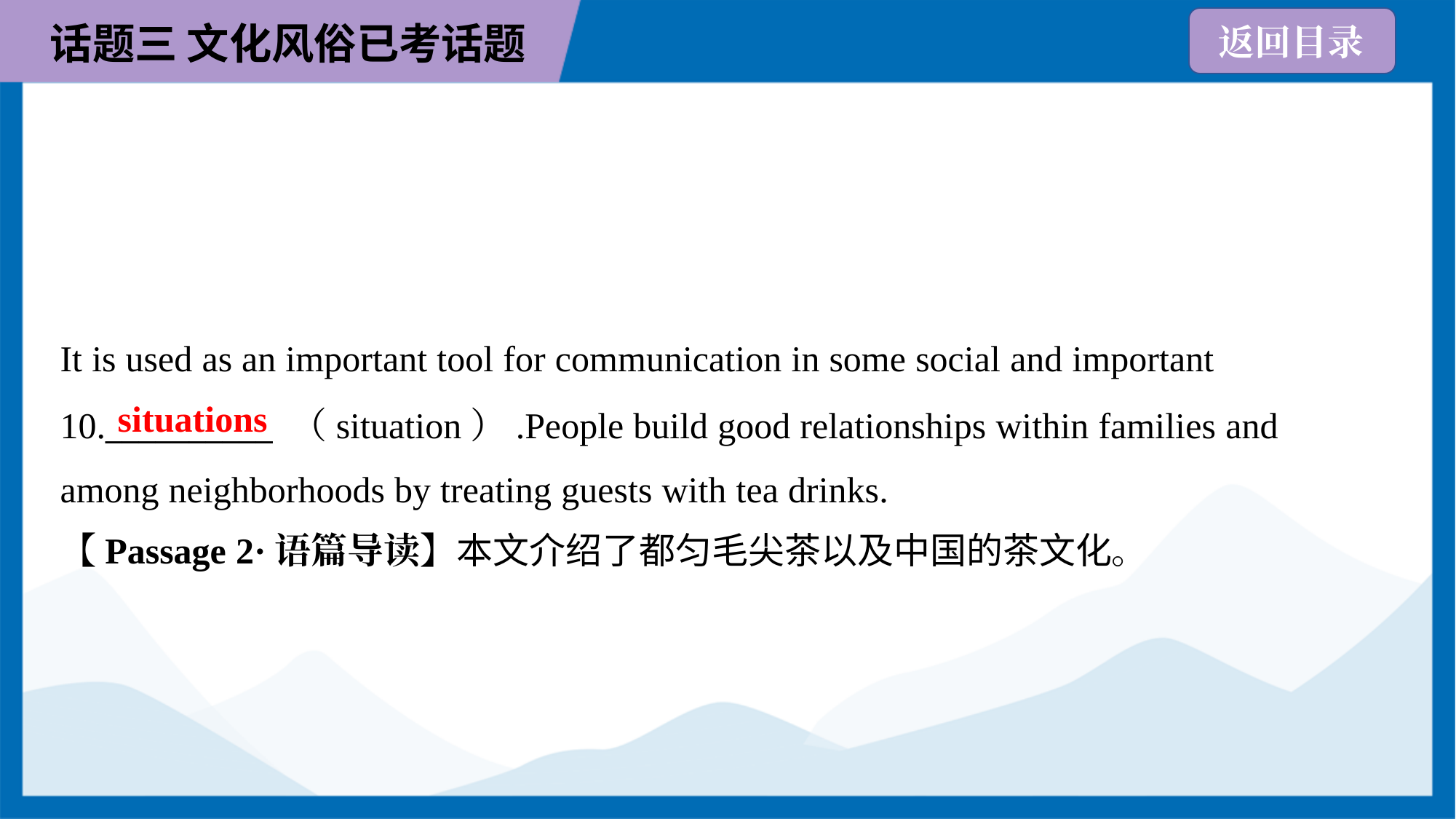

It is used as an important tool for communication in some social and important
10.__________ （situation）.People build good relationships within families and
among neighborhoods by treating guests with tea drinks.
situations
【Passage 2·语篇导读】本文介绍了都匀毛尖茶以及中国的茶文化。